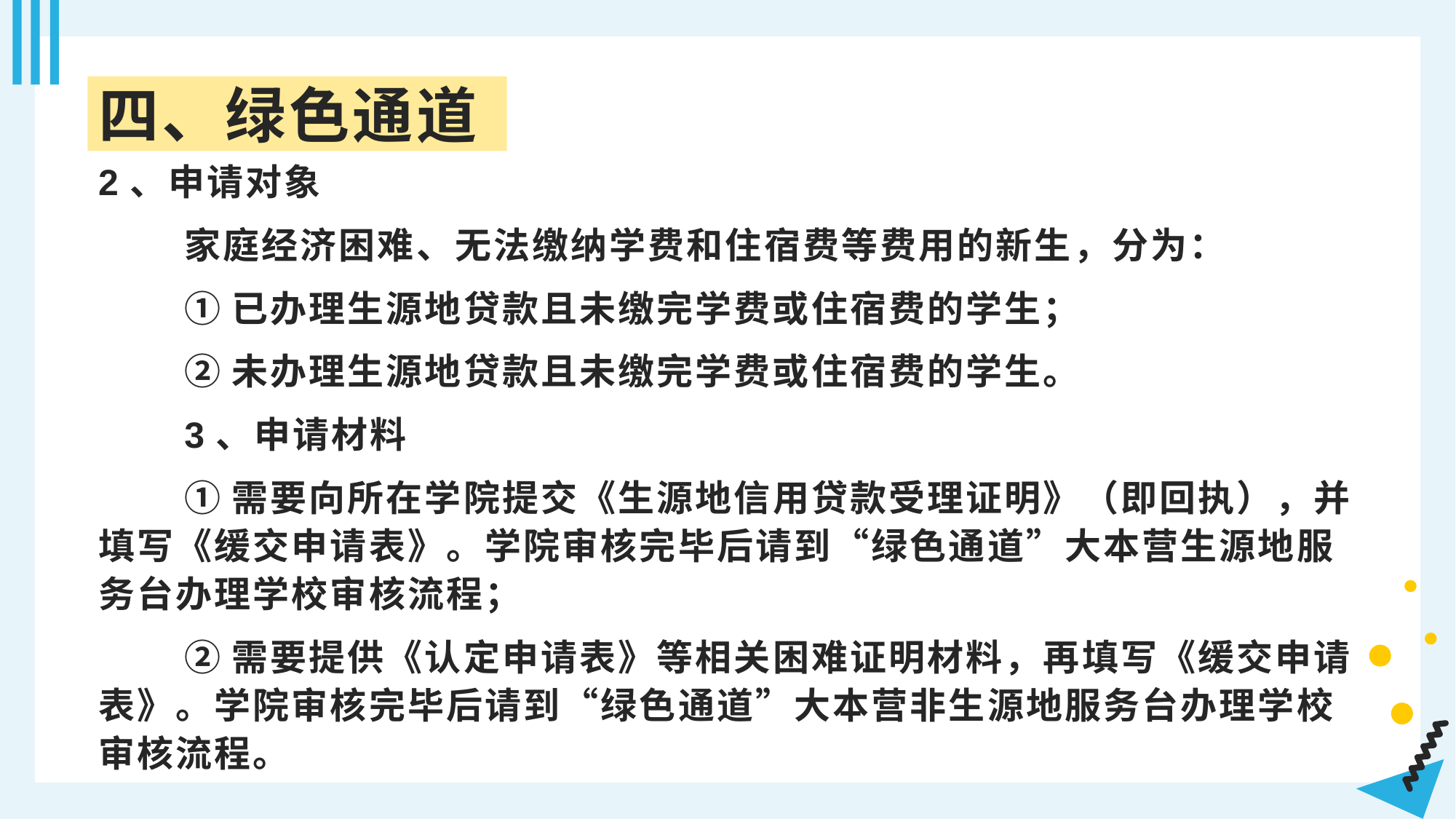

四、绿色通道
2、申请对象
家庭经济困难、无法缴纳学费和住宿费等费用的新生，分为：
①已办理生源地贷款且未缴完学费或住宿费的学生；
②未办理生源地贷款且未缴完学费或住宿费的学生。
3、申请材料
①需要向所在学院提交《生源地信用贷款受理证明》（即回执），并填写《缓交申请表》。学院审核完毕后请到“绿色通道”大本营生源地服务台办理学校审核流程；
②需要提供《认定申请表》等相关困难证明材料，再填写《缓交申请表》。学院审核完毕后请到“绿色通道”大本营非生源地服务台办理学校审核流程。